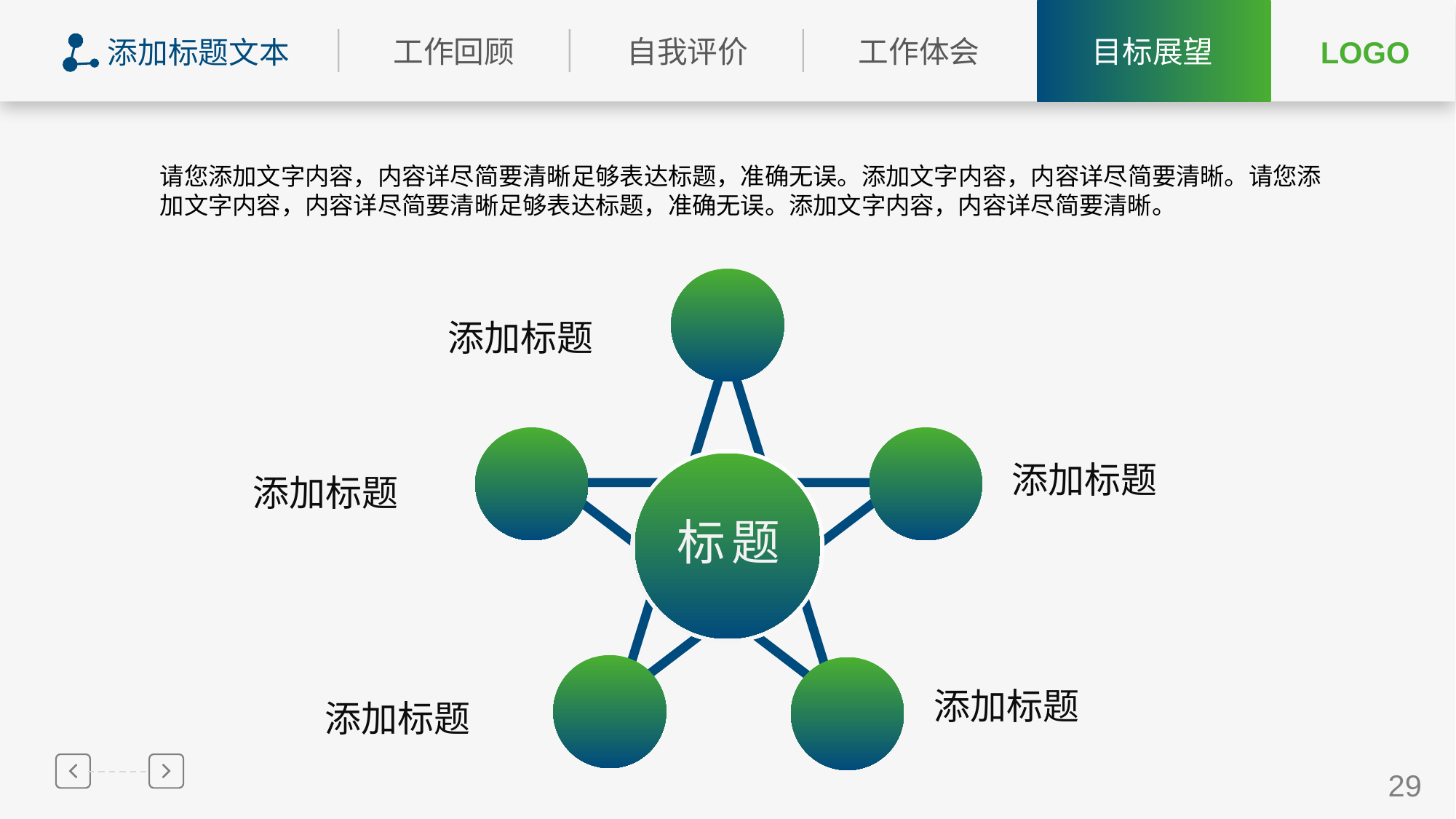

添加标题文本

请您添加文字内容，内容详尽简要清晰足够表达标题，准确无误。添加文字内容，内容详尽简要清晰。请您添加文字内容，内容详尽简要清晰足够表达标题，准确无误。添加文字内容，内容详尽简要清晰。

添加标题

标题
添加标题
添加标题

添加标题
添加标题